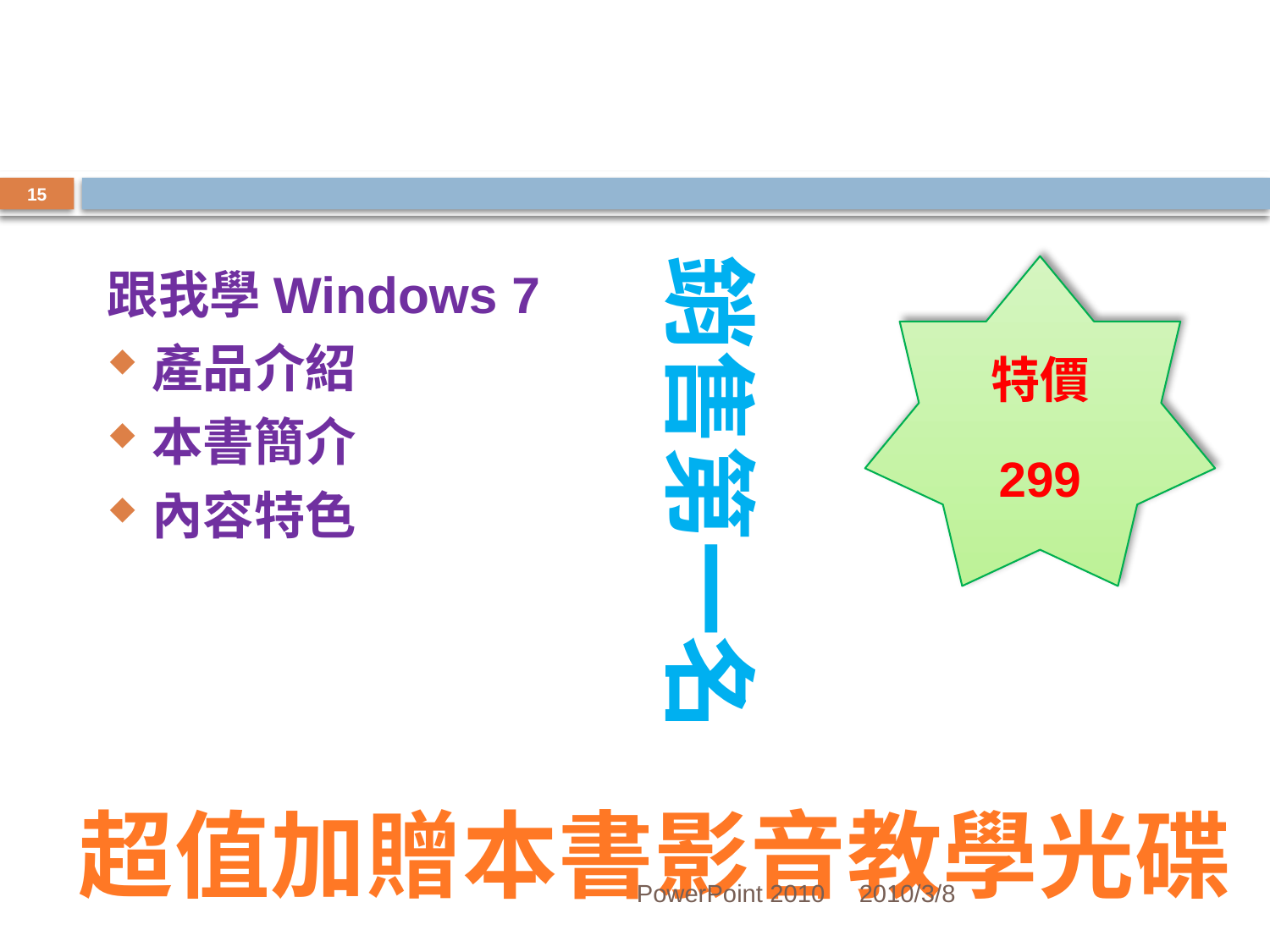

#
15
銷售第一名
跟我學Windows 7
產品介紹
本書簡介
內容特色

特價
299
超值加贈本書影音教學光碟
PowerPoint 2010
2010/3/8